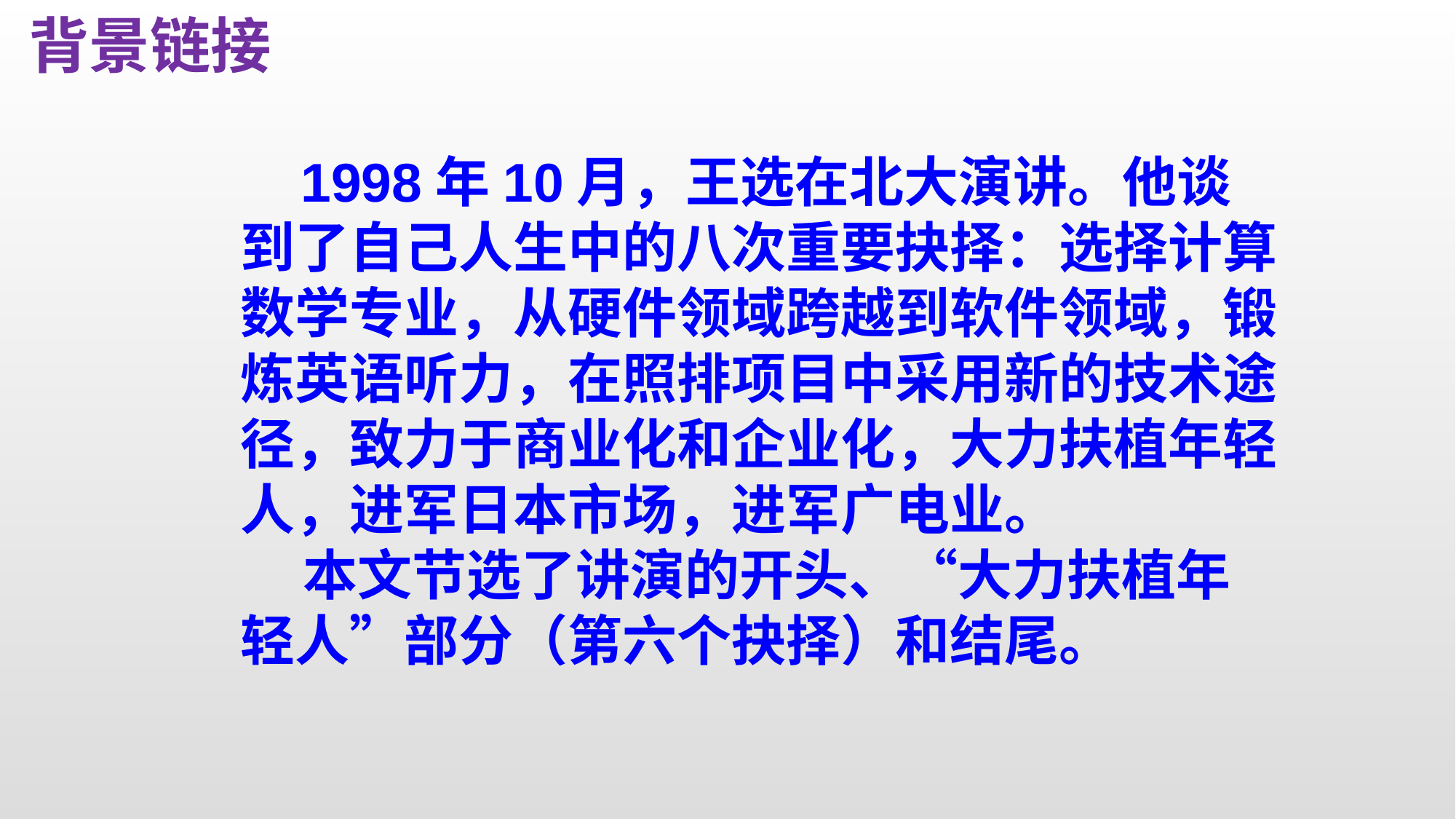

背景链接
    1998年10月，王选在北大演讲。他谈到了自己人生中的八次重要抉择：选择计算数学专业，从硬件领域跨越到软件领域，锻炼英语听力，在照排项目中采用新的技术途径，致力于商业化和企业化，大力扶植年轻人，进军日本市场，进军广电业。
    本文节选了讲演的开头、“大力扶植年轻人”部分（第六个抉择）和结尾。